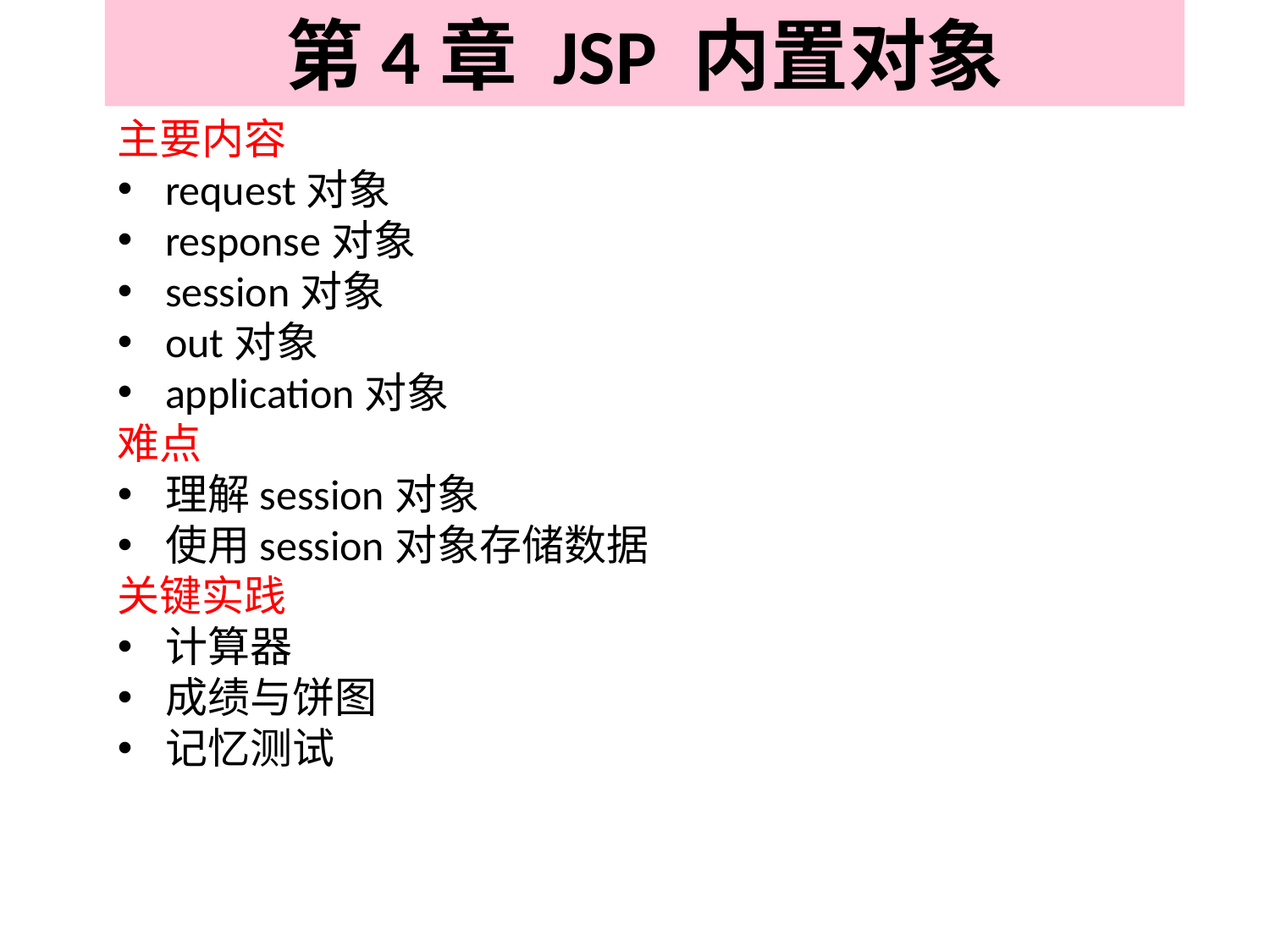

# 第4章 JSP 内置对象
主要内容
request对象
response对象
session对象
out对象
application对象
难点
理解session对象
使用session对象存储数据
关键实践
计算器
成绩与饼图
记忆测试